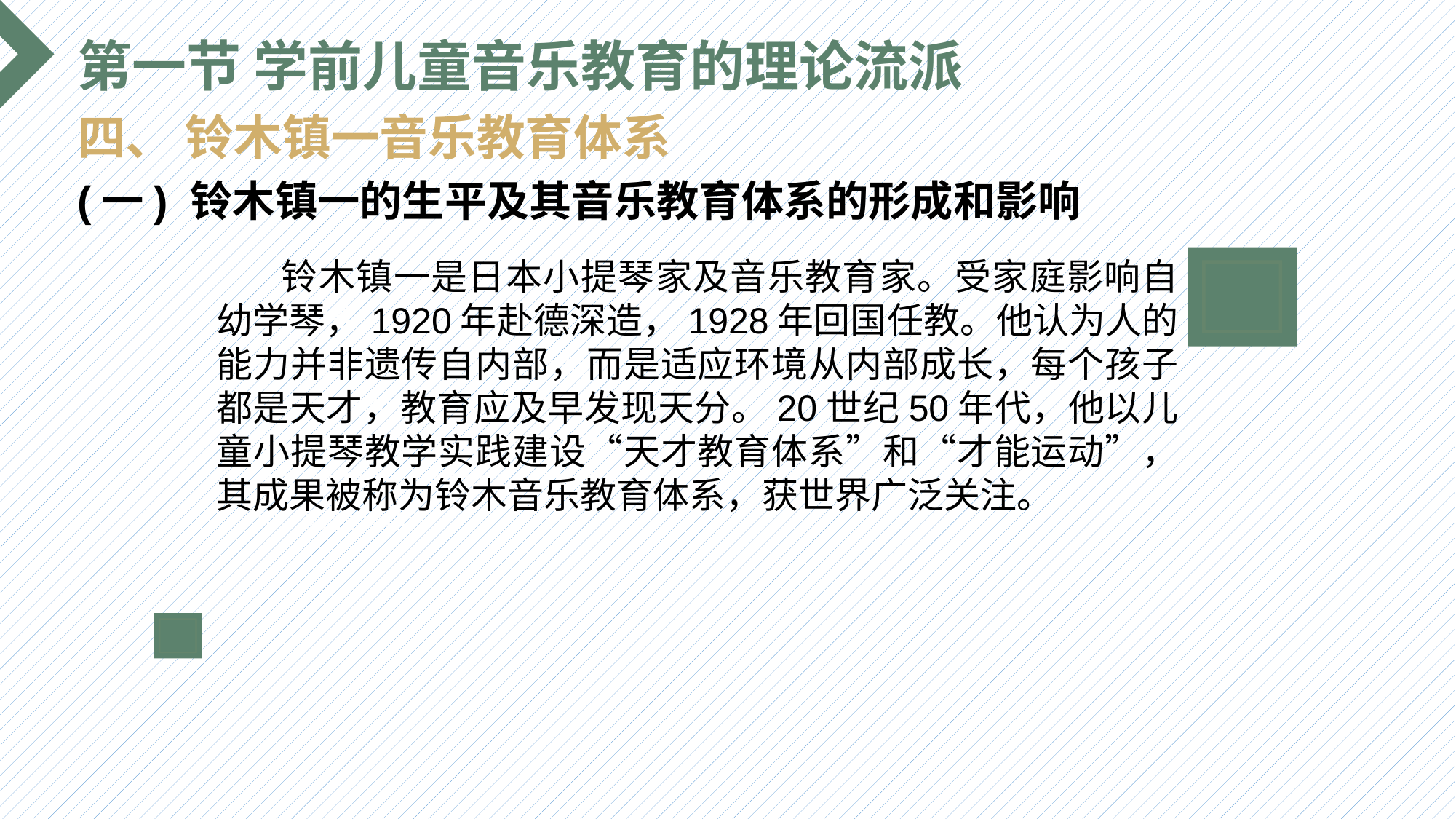

第一节 学前儿童音乐教育的理论流派
四、 铃木镇一音乐教育体系
(一) 铃木镇一的生平及其音乐教育体系的形成和影响

      铃木镇一是日本小提琴家及音乐教育家。受家庭影响自幼学琴，1920年赴德深造，1928年回国任教。他认为人的能力并非遗传自内部，而是适应环境从内部成长，每个孩子都是天才，教育应及早发现天分。20世纪50年代，他以儿童小提琴教学实践建设“天才教育体系”和“才能运动”，其成果被称为铃木音乐教育体系，获世界广泛关注。

选题背景
输入您的内容，请简要说明，言简意赅即可输入您的内容，请简要说明，言简意赅即可输入您的内容，请简要说明，言简意赅即可输入您的内容，请简要说明，言简意赅即可